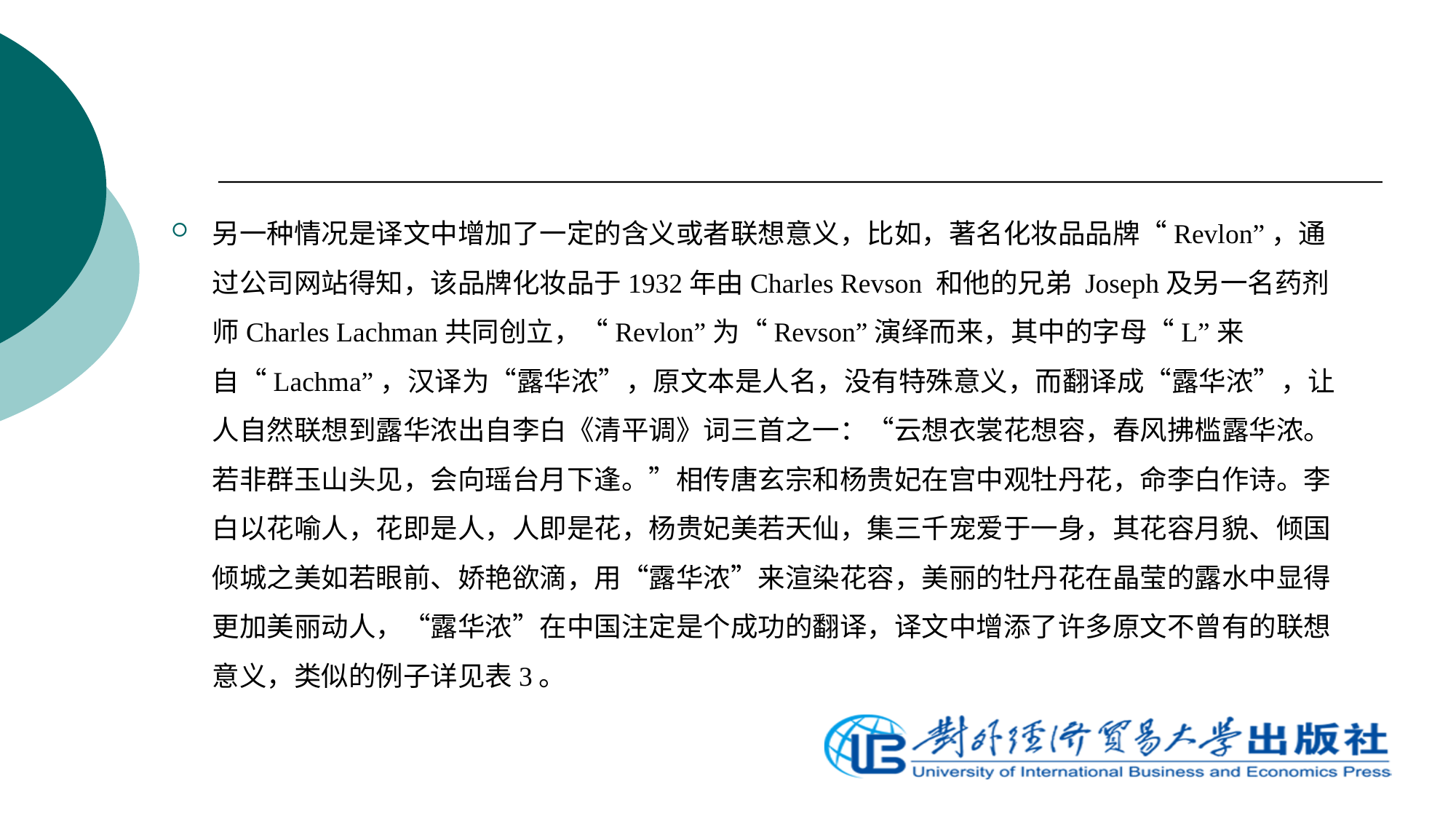

另一种情况是译文中增加了一定的含义或者联想意义，比如，著名化妆品品牌“Revlon”，通过公司网站得知，该品牌化妆品于1932年由Charles Revson 和他的兄弟 Joseph及另一名药剂师Charles Lachman共同创立，“Revlon”为“Revson”演绎而来，其中的字母“L”来自“Lachma”，汉译为“露华浓”，原文本是人名，没有特殊意义，而翻译成“露华浓”，让人自然联想到露华浓出自李白《清平调》词三首之一：“云想衣裳花想容，春风拂槛露华浓。若非群玉山头见，会向瑶台月下逢。”相传唐玄宗和杨贵妃在宫中观牡丹花，命李白作诗。李白以花喻人，花即是人，人即是花，杨贵妃美若天仙，集三千宠爱于一身，其花容月貌、倾国倾城之美如若眼前、娇艳欲滴，用“露华浓”来渲染花容，美丽的牡丹花在晶莹的露水中显得更加美丽动人，“露华浓”在中国注定是个成功的翻译，译文中增添了许多原文不曾有的联想意义，类似的例子详见表3。